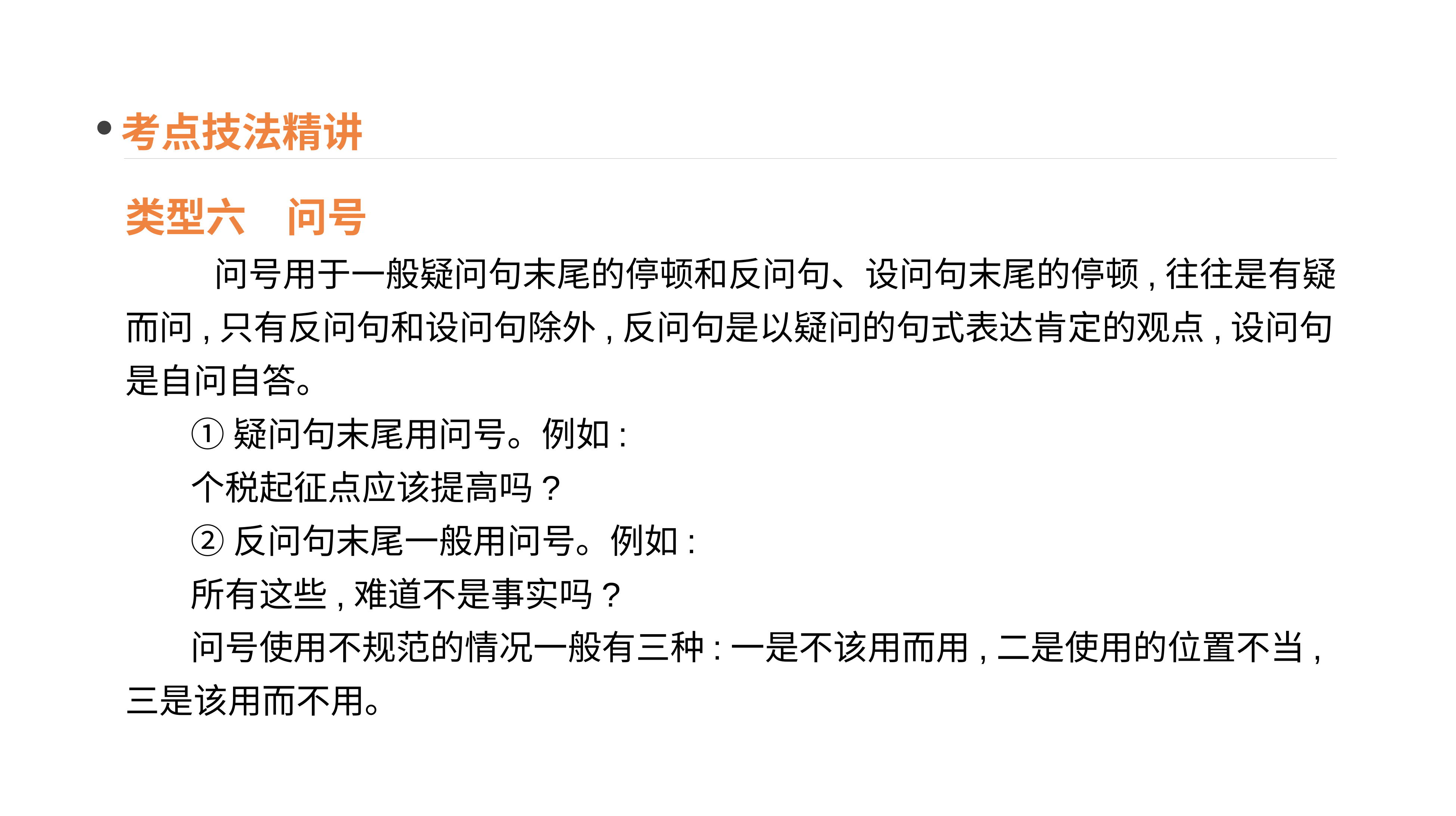

考点技法精讲

类型六　问号
  问号用于一般疑问句末尾的停顿和反问句、设问句末尾的停顿,往往是有疑而问,只有反问句和设问句除外,反问句是以疑问的句式表达肯定的观点,设问句是自问自答。
①疑问句末尾用问号。例如:
个税起征点应该提高吗?
②反问句末尾一般用问号。例如:
所有这些,难道不是事实吗?
问号使用不规范的情况一般有三种:一是不该用而用,二是使用的位置不当,三是该用而不用。